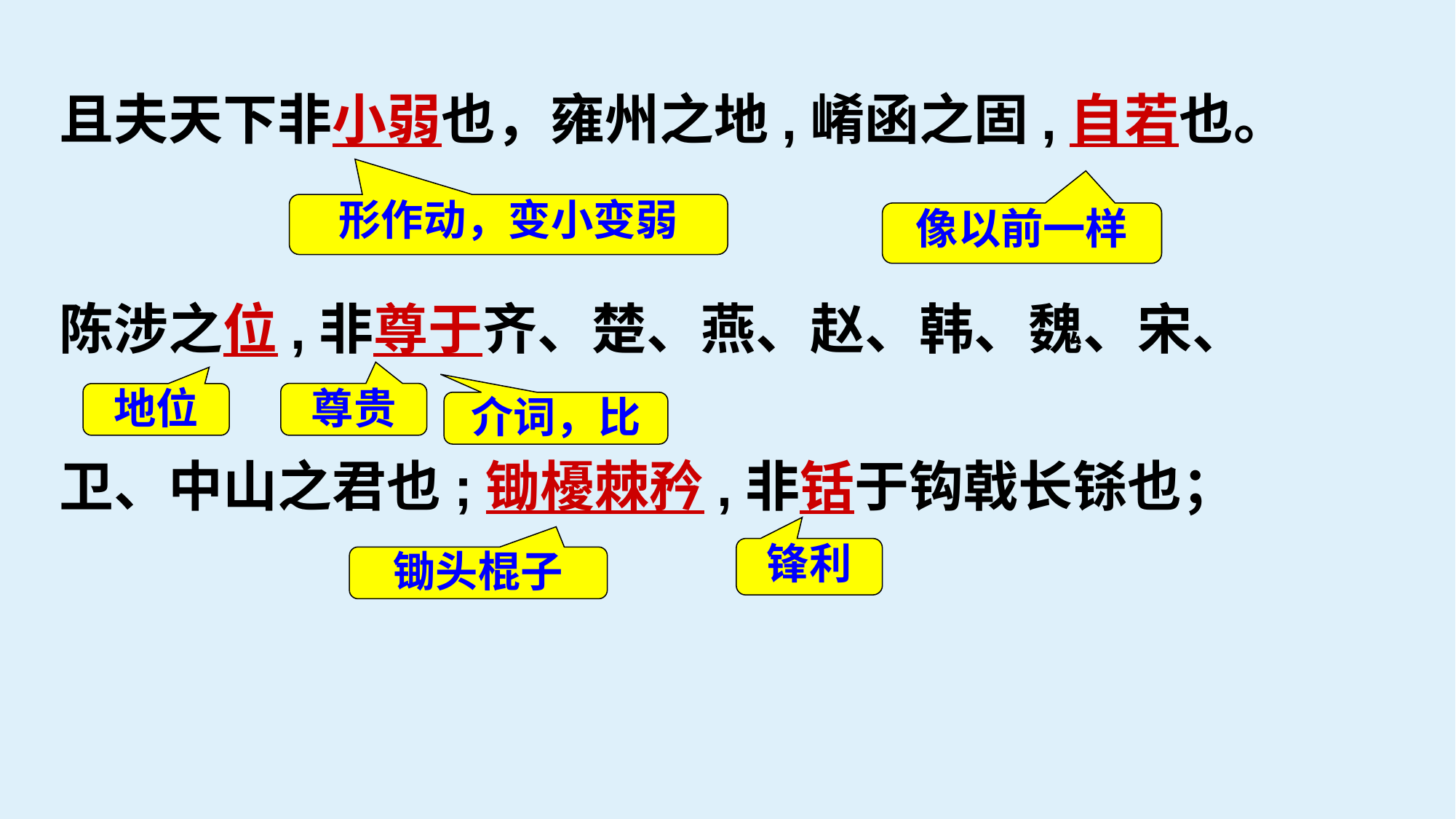

且夫天下非小弱也，雍州之地,崤函之固,自若也。

陈涉之位,非尊于齐、楚、燕、赵、韩、魏、宋、

卫、中山之君也;锄櫌棘矜,非铦于钩戟长铩也；
形作动，变小变弱
像以前一样
尊贵
地位
介词，比
锋利
锄头棍子